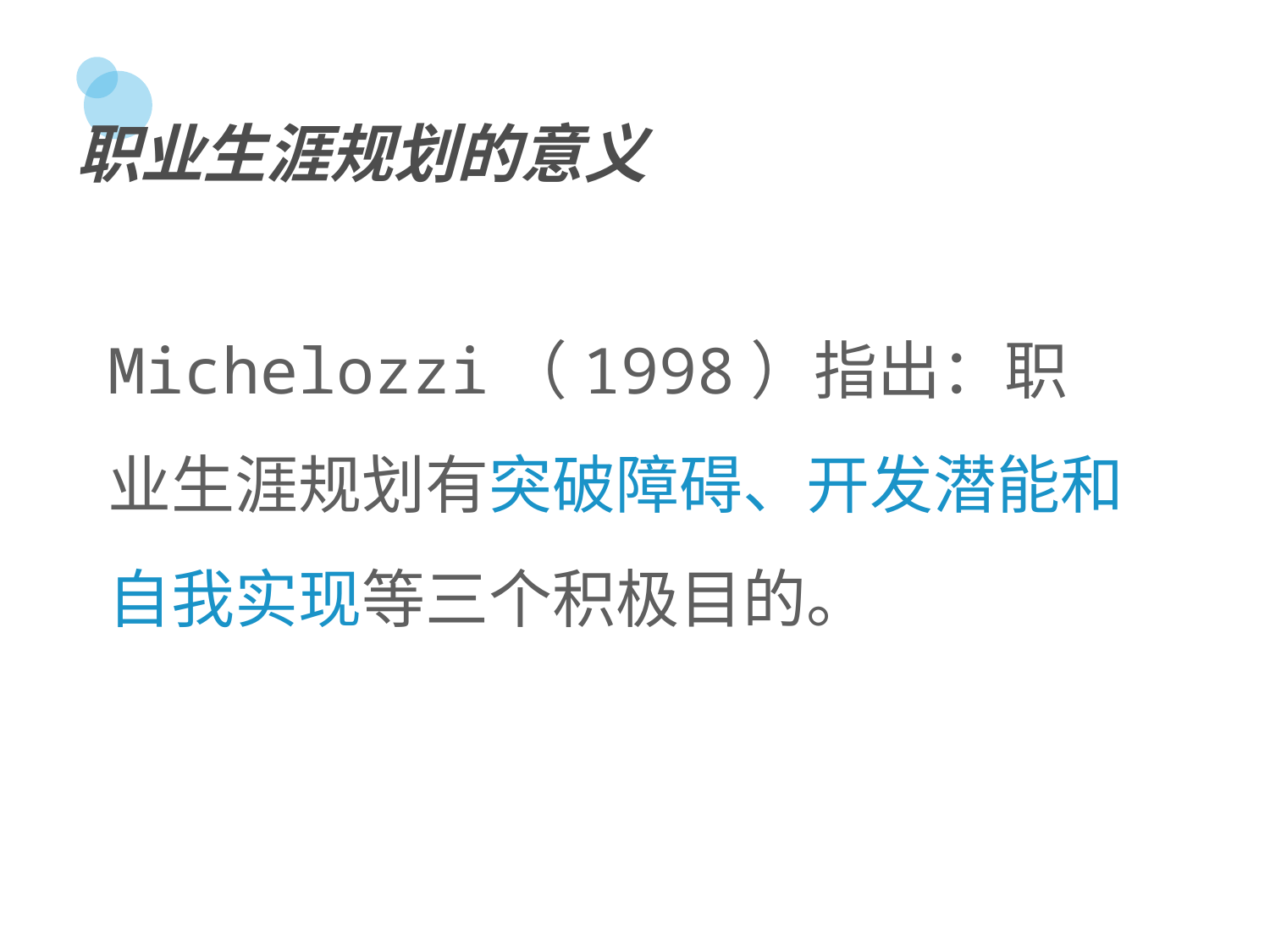

# 职业生涯规划的意义
Michelozzi（1998）指出：职业生涯规划有突破障碍、开发潜能和自我实现等三个积极目的。